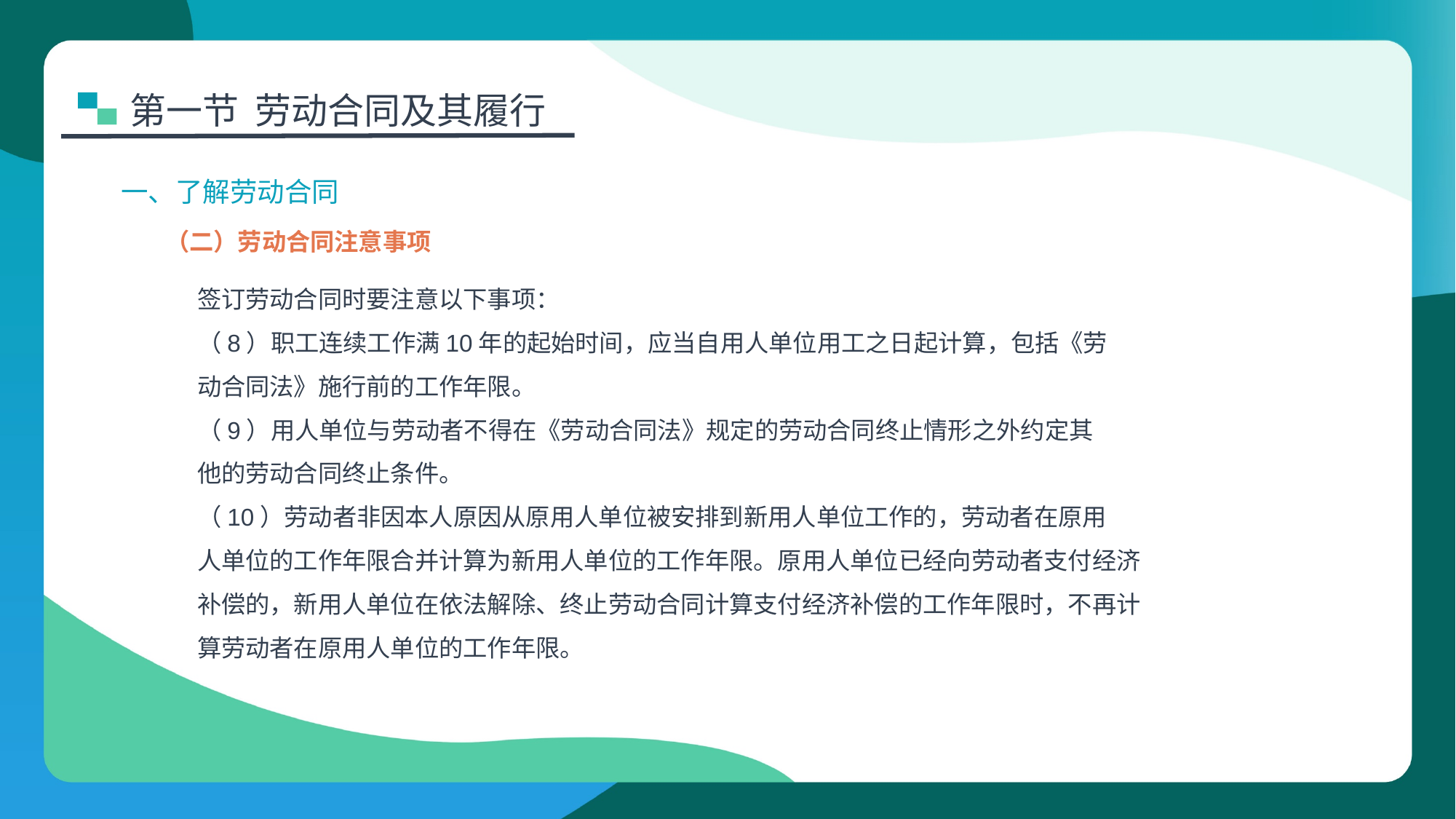

第一节  劳动合同及其履行

一、了解劳动合同
（二）劳动合同注意事项
签订劳动合同时要注意以下事项：
（8）职工连续工作满10年的起始时间，应当自用人单位用工之日起计算，包括《劳
动合同法》施行前的工作年限。
（9）用人单位与劳动者不得在《劳动合同法》规定的劳动合同终止情形之外约定其
他的劳动合同终止条件。
（10）劳动者非因本人原因从原用人单位被安排到新用人单位工作的，劳动者在原用
人单位的工作年限合并计算为新用人单位的工作年限。原用人单位已经向劳动者支付经济
补偿的，新用人单位在依法解除、终止劳动合同计算支付经济补偿的工作年限时，不再计
算劳动者在原用人单位的工作年限。